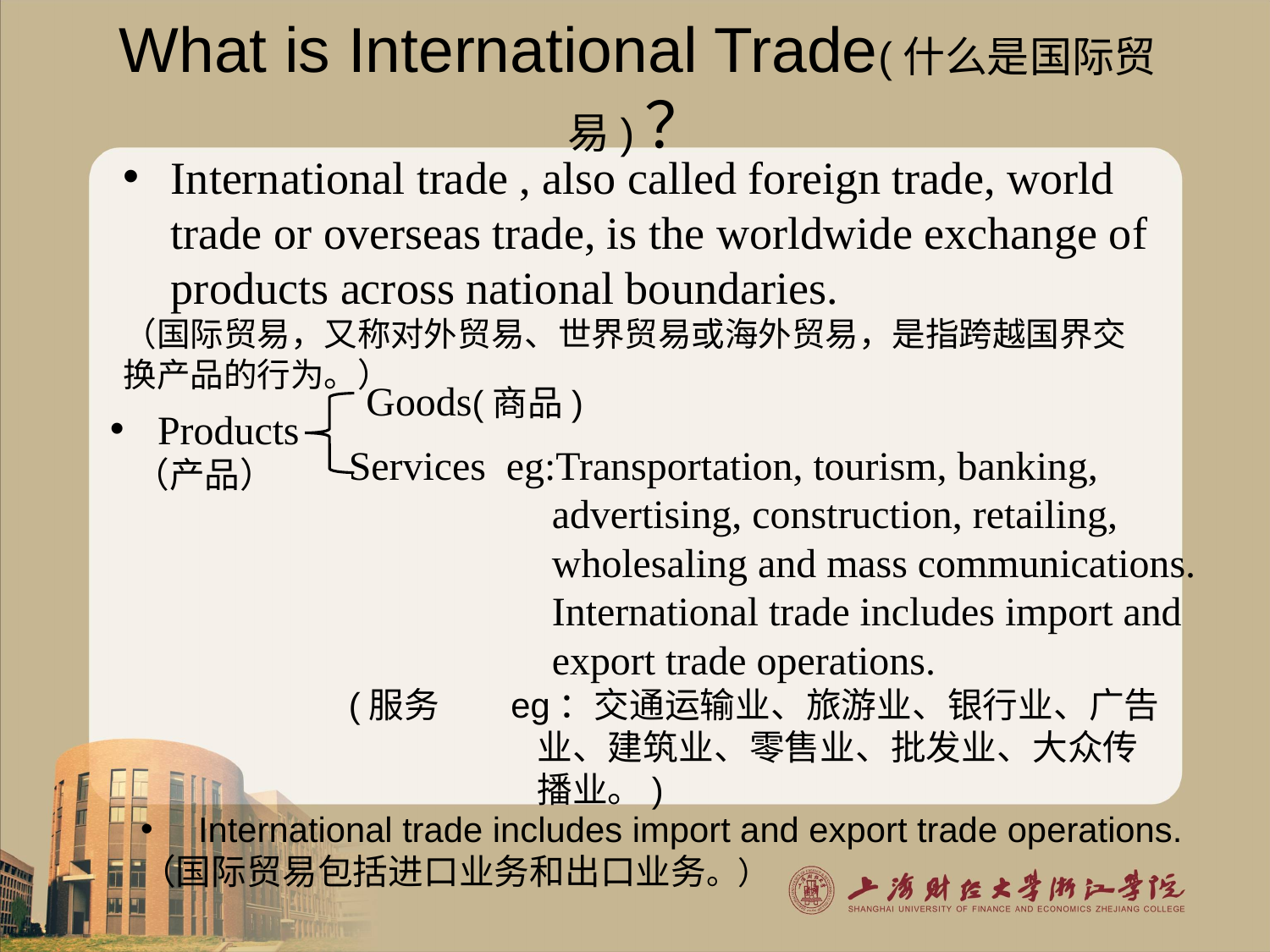

# What is International Trade(什么是国际贸易)？

International trade , also called foreign trade, world trade or overseas trade, is the worldwide exchange of products across national boundaries.
（国际贸易，又称对外贸易、世界贸易或海外贸易，是指跨越国界交换产品的行为。）

Goods(商品)

Products
（产品）
Services  eg:Transportation, tourism, banking,
                    advertising, construction, retailing,
                    wholesaling and mass communications.
                    International trade includes import and
                    export trade operations.
(服务        eg：交通运输业、旅游业、银行业、广告
                       业、建筑业、零售业、批发业、大众传
                       播业。)
 International trade includes import and export trade operations.
（国际贸易包括进口业务和出口业务。）